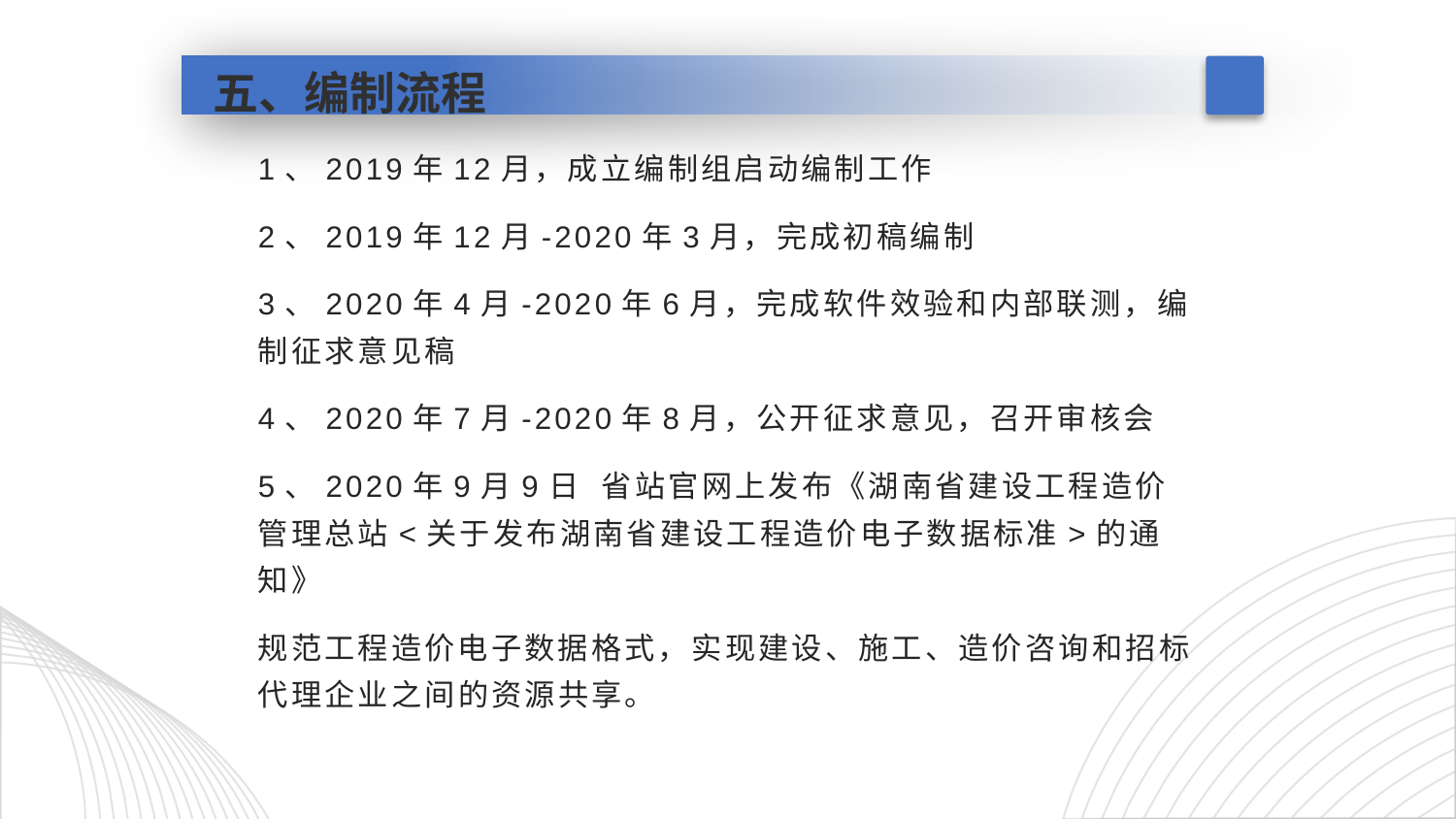

# 五、编制流程
1、2019年12月，成立编制组启动编制工作
2、2019年12月-2020年3月，完成初稿编制
3、2020年4月-2020年6月，完成软件效验和内部联测，编制征求意见稿
4、2020年7月-2020年8月，公开征求意见，召开审核会
5、2020年9月9日  省站官网上发布《湖南省建设工程造价管理总站<关于发布湖南省建设工程造价电子数据标准>的通知》
规范工程造价电子数据格式，实现建设、施工、造价咨询和招标代理企业之间的资源共享。